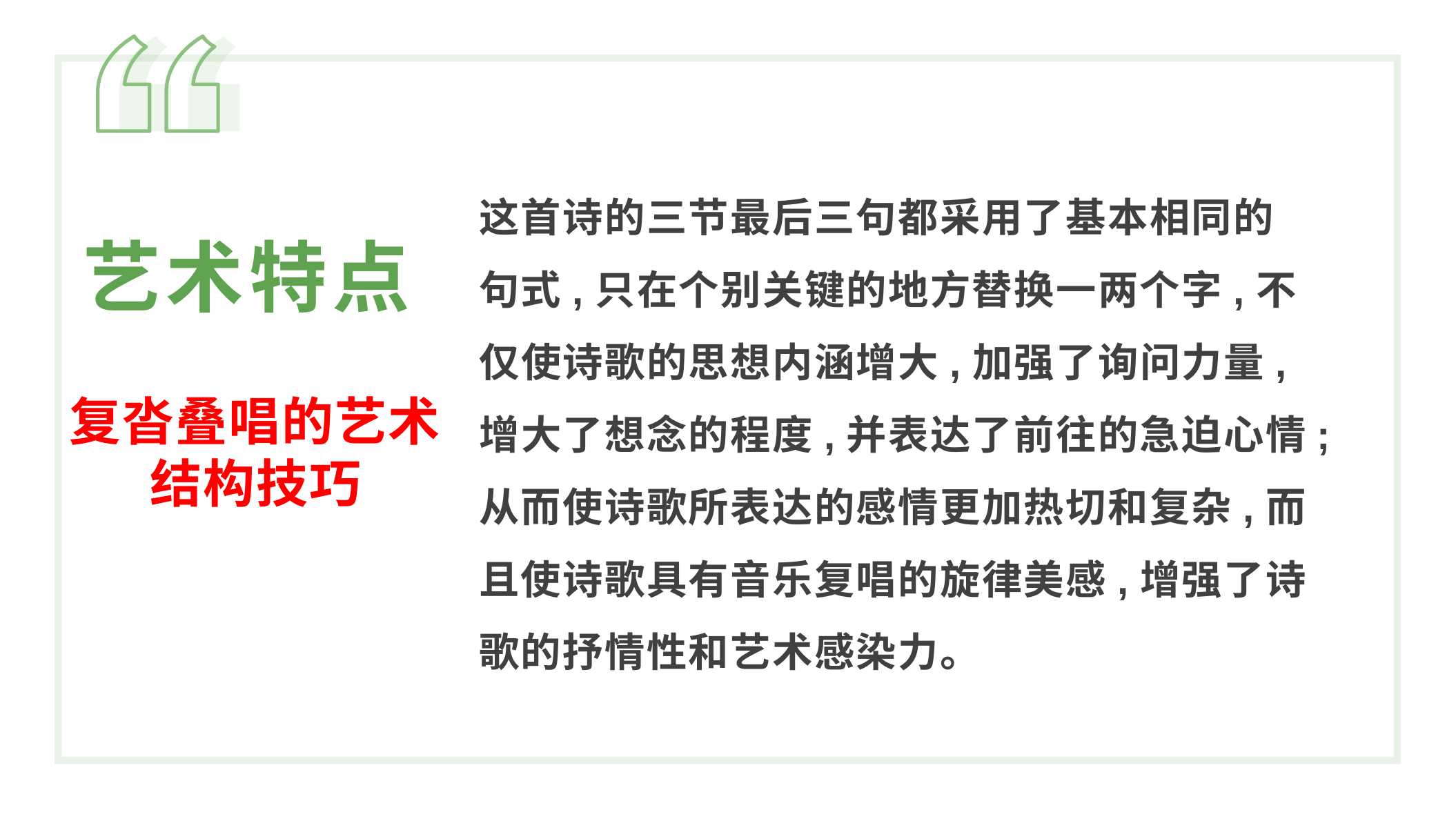

这首诗的三节最后三句都采用了基本相同的句式,只在个别关键的地方替换一两个字,不仅使诗歌的思想内涵增大,加强了询问力量,增大了想念的程度,并表达了前往的急迫心情;从而使诗歌所表达的感情更加热切和复杂,而且使诗歌具有音乐复唱的旋律美感,增强了诗歌的抒情性和艺术感染力。
艺术特点
复沓叠唱的艺术结构技巧